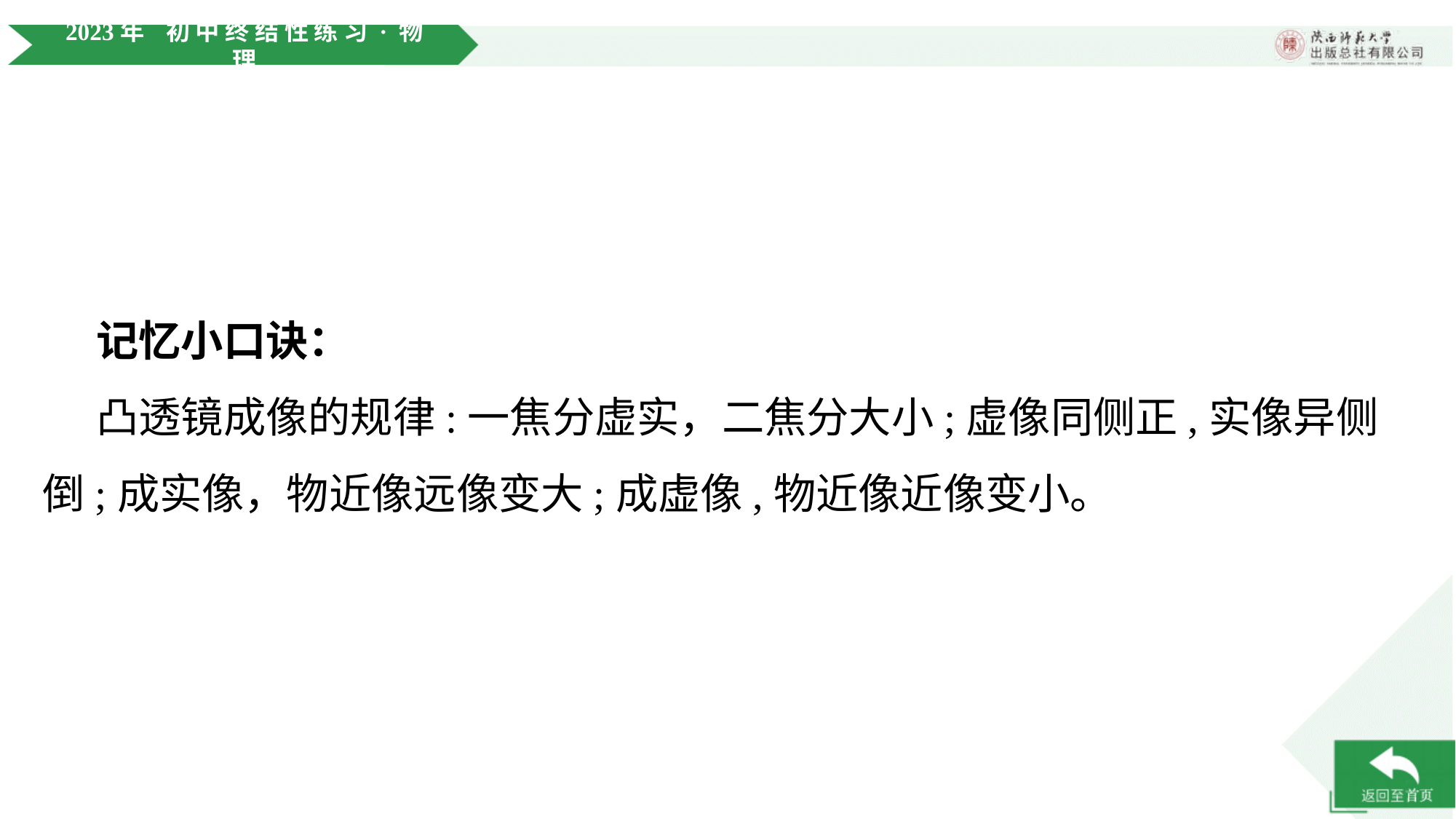

记忆小口诀：
    凸透镜成像的规律:一焦分虚实，二焦分大小;虚像同侧正,实像异侧倒;成实像，物近像远像变大;成虚像,物近像近像变小。